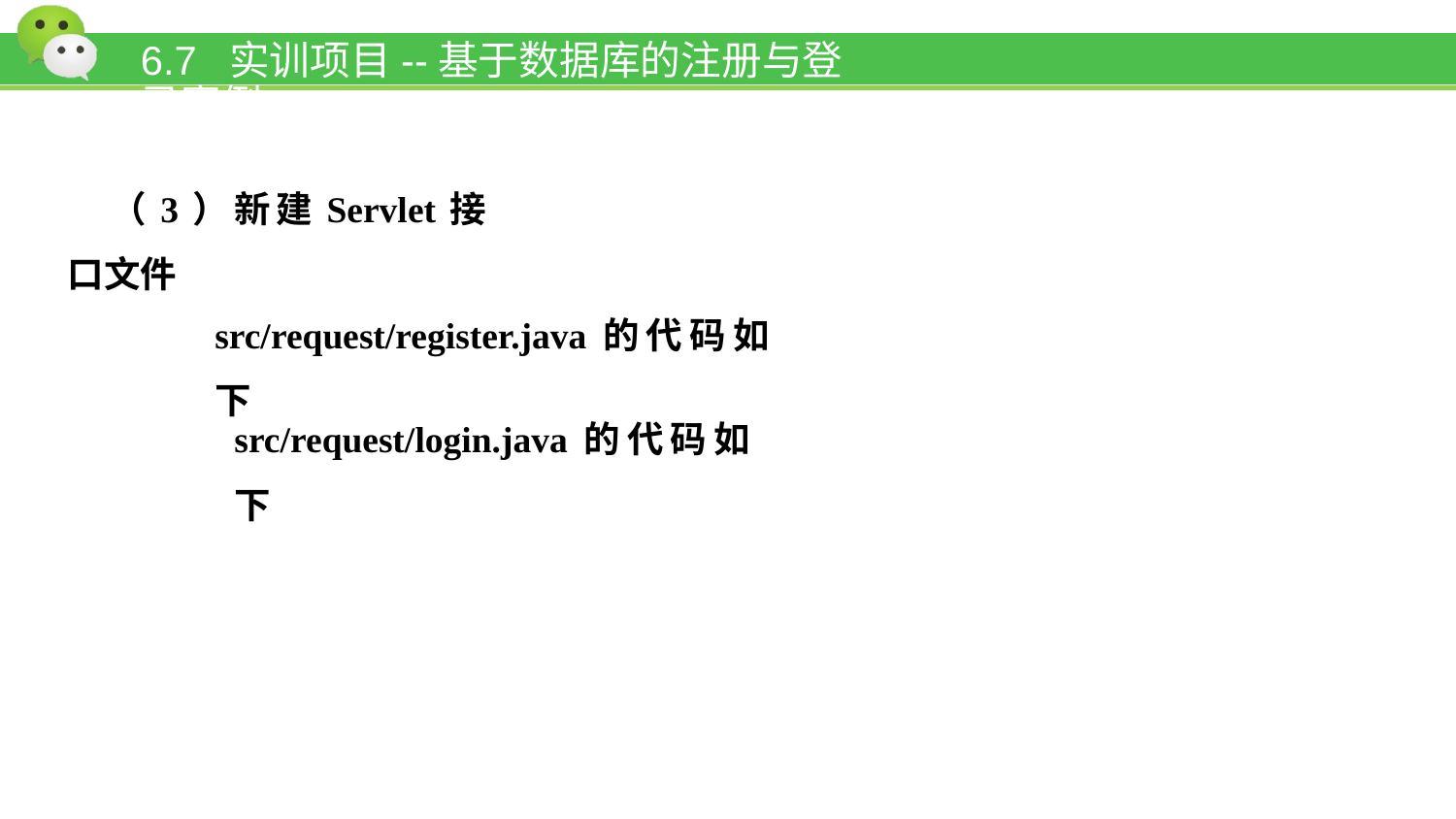

# 6.7  实训项目--基于数据库的注册与登录案例
（3）新建Servlet接口文件
src/request/register.java的代码如下
src/request/login.java的代码如下